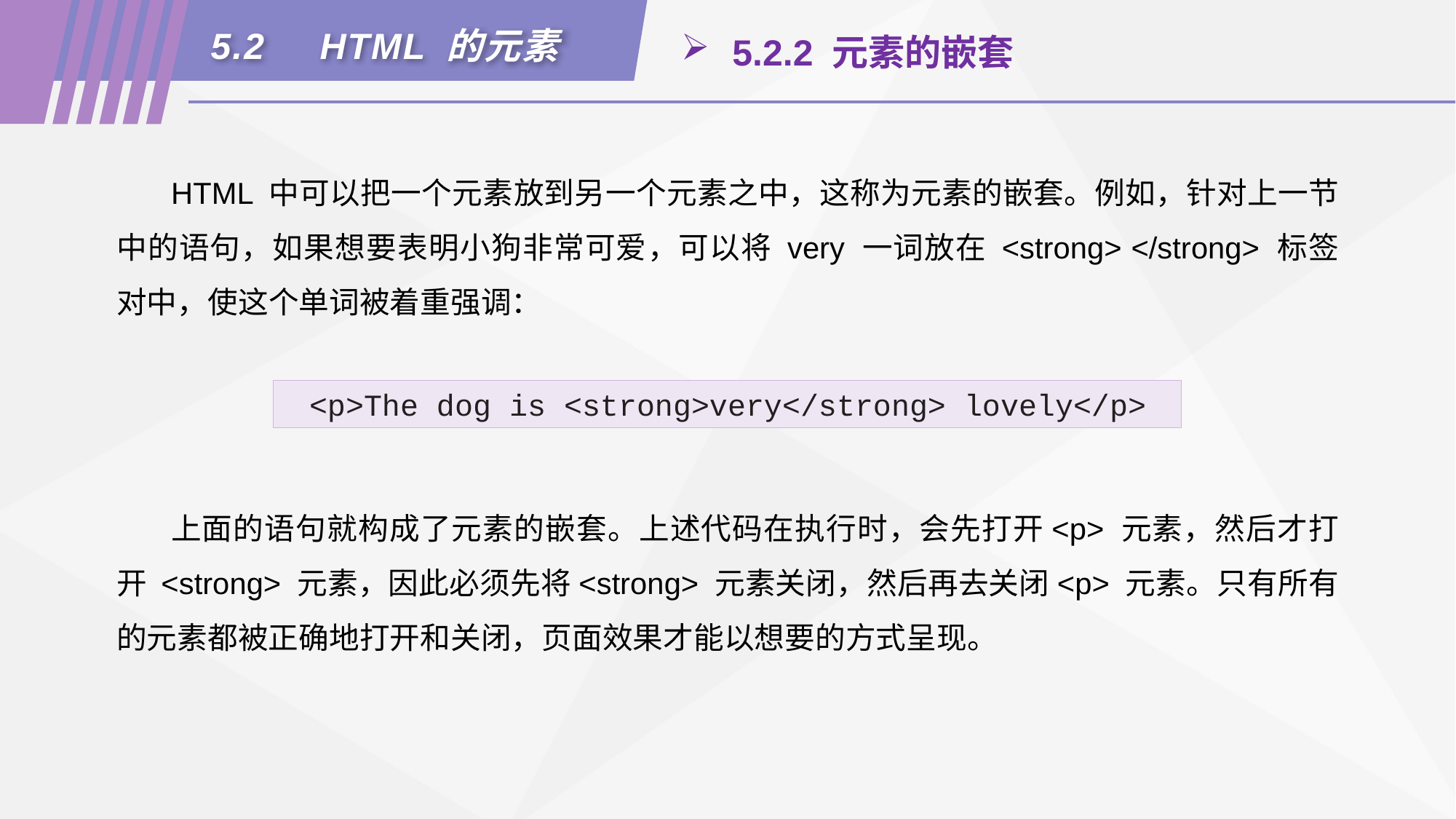

5.2	HTML 的元素
 5.2.2 元素的嵌套
HTML 中可以把一个元素放到另一个元素之中，这称为元素的嵌套。例如，针对上一节中的语句，如果想要表明小狗非常可爱，可以将 very 一词放在 <strong> </strong> 标签对中，使这个单词被着重强调：
<p>The dog is <strong>very</strong> lovely</p>
上面的语句就构成了元素的嵌套。上述代码在执行时，会先打开<p> 元素，然后才打开 <strong> 元素，因此必须先将<strong> 元素关闭，然后再去关闭<p> 元素。只有所有的元素都被正确地打开和关闭，页面效果才能以想要的方式呈现。